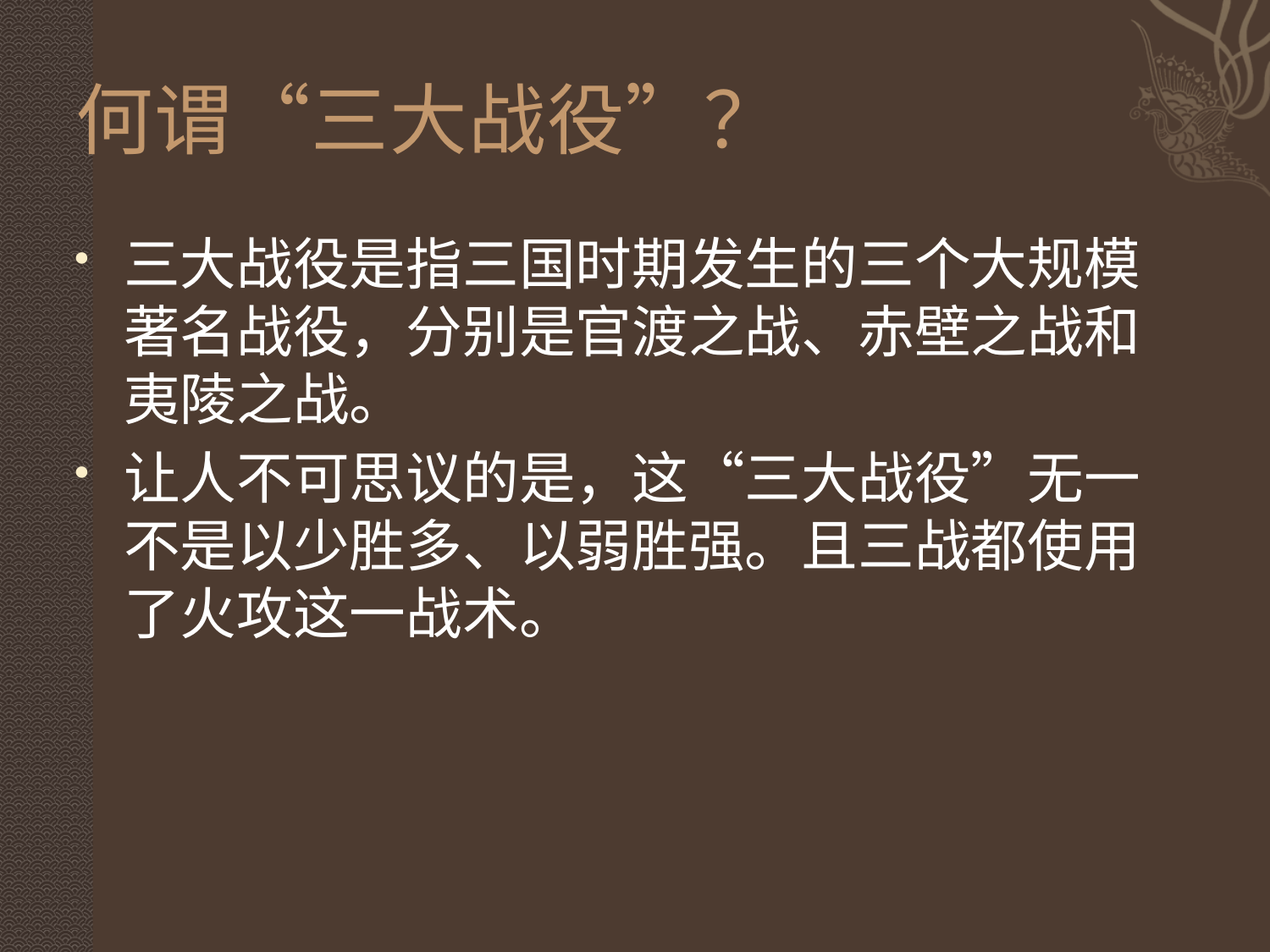

# 何谓“三大战役”？
三大战役是指三国时期发生的三个大规模著名战役，分别是官渡之战、赤壁之战和夷陵之战。
让人不可思议的是，这“三大战役”无一不是以少胜多、以弱胜强。且三战都使用了火攻这一战术。